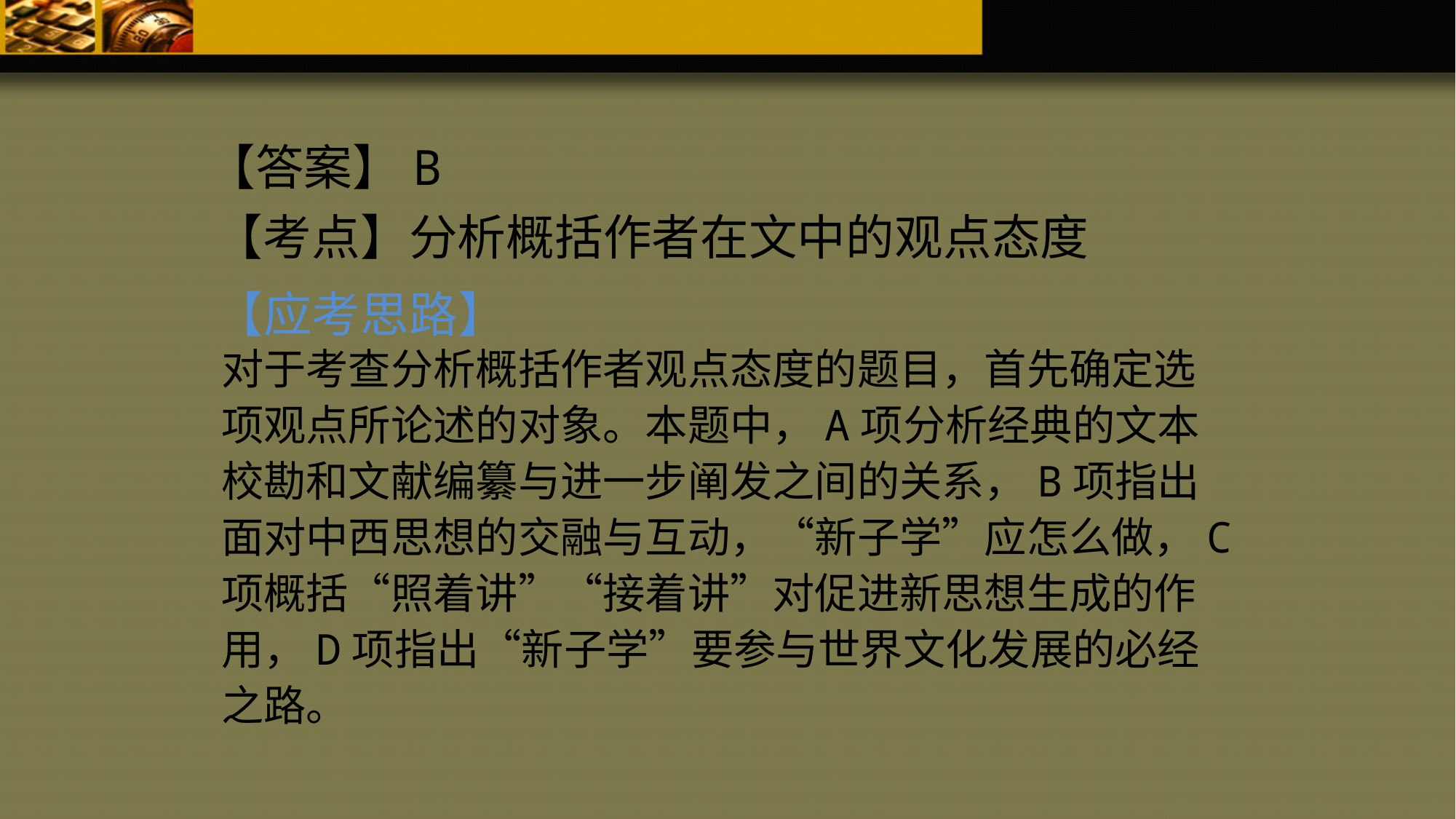

【答案】B
【考点】分析概括作者在文中的观点态度
【应考思路】
对于考查分析概括作者观点态度的题目，首先确定选项观点所论述的对象。本题中，A项分析经典的文本校勘和文献编纂与进一步阐发之间的关系，B项指出面对中西思想的交融与互动，“新子学”应怎么做，C项概括“照着讲”“接着讲”对促进新思想生成的作用，D项指出“新子学”要参与世界文化发展的必经之路。